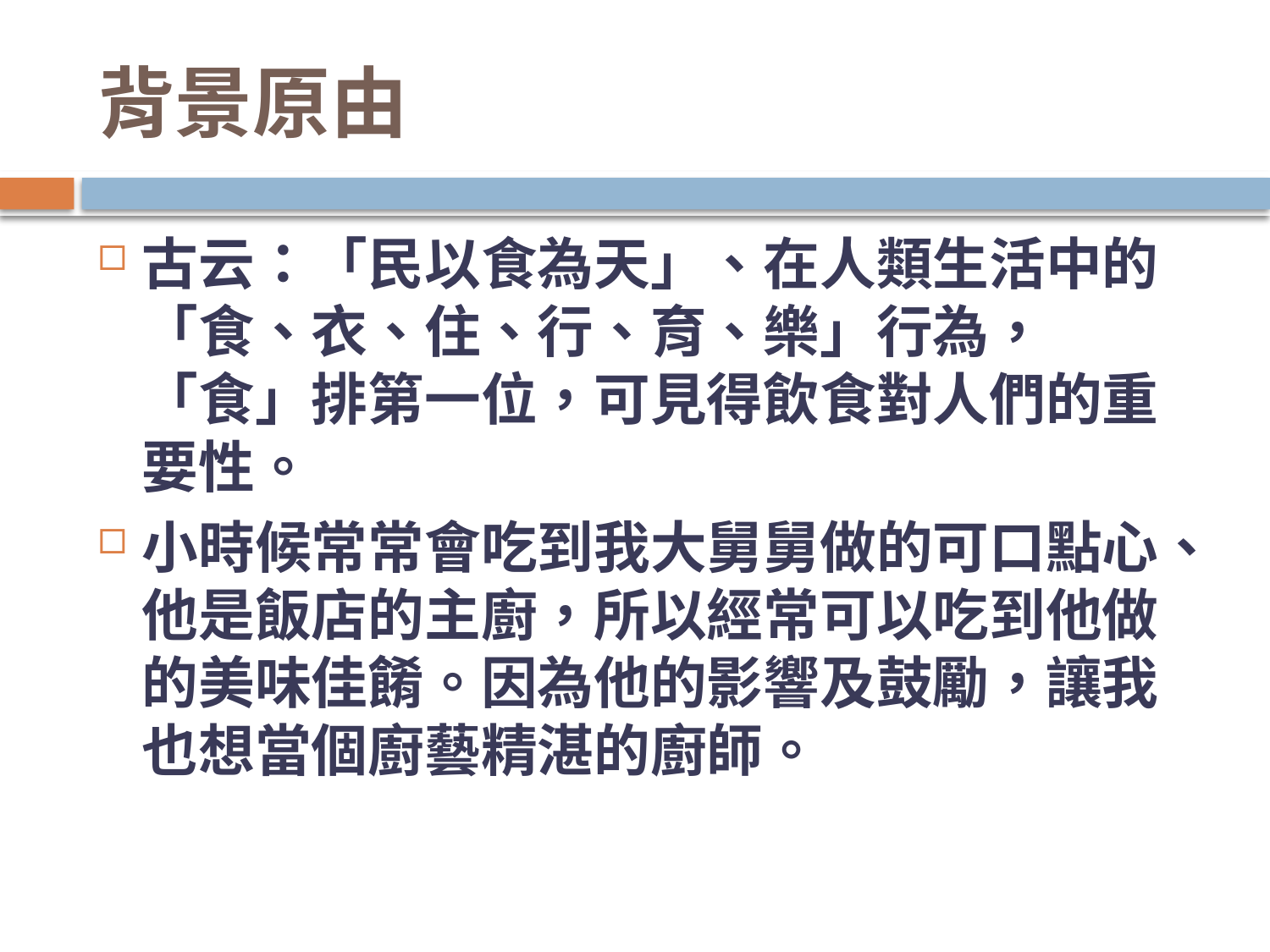

# 背景原由
古云：「民以食為天」、在人類生活中的「食、衣、住、行、育、樂」行為，「食」排第一位，可見得飲食對人們的重要性。
小時候常常會吃到我大舅舅做的可口點心、他是飯店的主廚，所以經常可以吃到他做的美味佳餚。因為他的影響及鼓勵，讓我也想當個廚藝精湛的廚師。